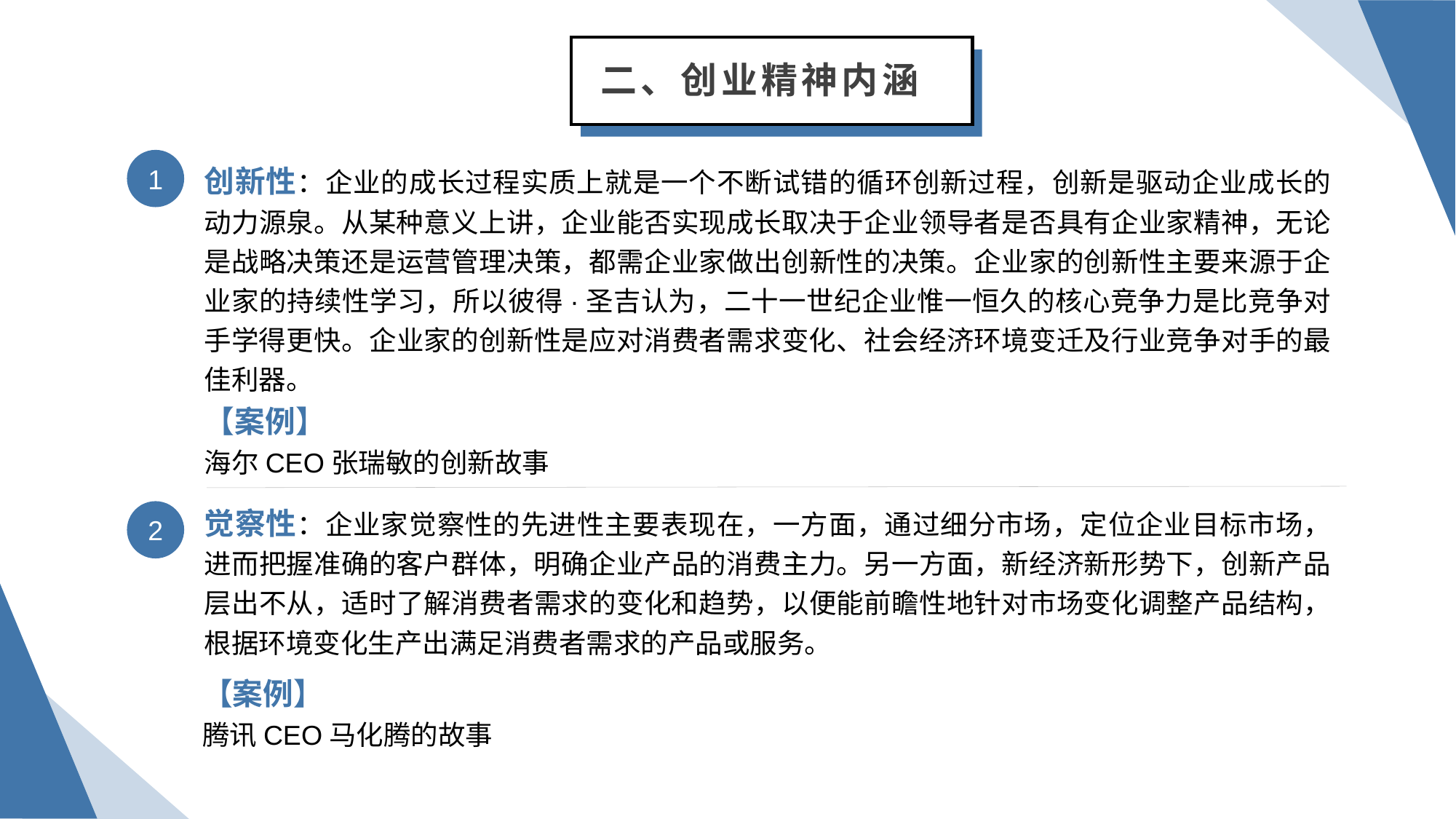

二、创业精神内涵
1
创新性：企业的成长过程实质上就是一个不断试错的循环创新过程，创新是驱动企业成长的动力源泉。从某种意义上讲，企业能否实现成长取决于企业领导者是否具有企业家精神，无论是战略决策还是运营管理决策，都需企业家做出创新性的决策。企业家的创新性主要来源于企业家的持续性学习，所以彼得·圣吉认为，二十一世纪企业惟一恒久的核心竞争力是比竞争对手学得更快。企业家的创新性是应对消费者需求变化、社会经济环境变迁及行业竞争对手的最佳利器。
【案例】
海尔CEO张瑞敏的创新故事

觉察性：企业家觉察性的先进性主要表现在，一方面，通过细分市场，定位企业目标市场，进而把握准确的客户群体，明确企业产品的消费主力。另一方面，新经济新形势下，创新产品层出不从，适时了解消费者需求的变化和趋势，以便能前瞻性地针对市场变化调整产品结构，根据环境变化生产出满足消费者需求的产品或服务。
2
【案例】
腾讯CEO马化腾的故事